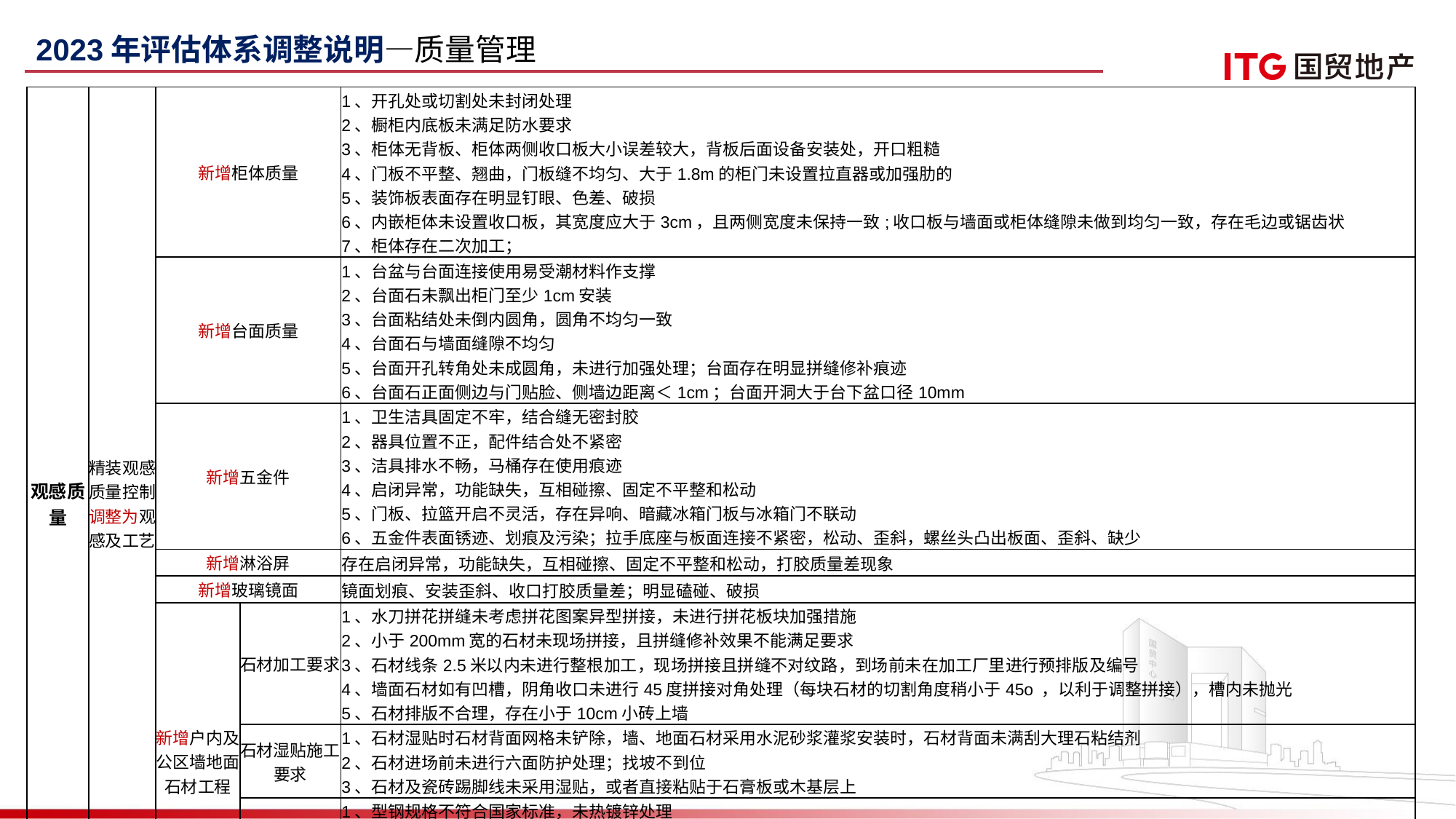

2023年评估体系调整说明—质量管理

| 观感质量 | 精装观感质量控制调整为观感及工艺 | 新增柜体质量 |  | 1、开孔处或切割处未封闭处理 2、橱柜内底板未满足防水要求 3、柜体无背板、柜体两侧收口板大小误差较大，背板后面设备安装处，开口粗糙 4、门板不平整、翘曲，门板缝不均匀、大于1.8m的柜门未设置拉直器或加强肋的 5、装饰板表面存在明显钉眼、色差、破损 6、内嵌柜体未设置收口板，其宽度应大于3cm，且两侧宽度未保持一致;收口板与墙面或柜体缝隙未做到均匀一致，存在毛边或锯齿状 7、柜体存在二次加工； |
| --- | --- | --- | --- | --- |
| 观感质量 | 精装观感质量控制调整为观感及工艺 | 新增台面质量 |  | 1、台盆与台面连接使用易受潮材料作支撑 2、台面石未飘出柜门至少1cm安装 3、台面粘结处未倒内圆角，圆角不均匀一致 4、台面石与墙面缝隙不均匀 5、台面开孔转角处未成圆角，未进行加强处理；台面存在明显拼缝修补痕迹 6、台面石正面侧边与门贴脸、侧墙边距离＜1cm；台面开洞大于台下盆口径10mm |
|  |  | 新增五金件 |  | 1、卫生洁具固定不牢，结合缝无密封胶 2、器具位置不正，配件结合处不紧密 3、洁具排水不畅，马桶存在使用痕迹 4、启闭异常，功能缺失，互相碰擦、固定不平整和松动 5、门板、拉篮开启不灵活，存在异响、暗藏冰箱门板与冰箱门不联动 6、五金件表面锈迹、划痕及污染；拉手底座与板面连接不紧密，松动、歪斜，螺丝头凸出板面、歪斜、缺少 |
|  |  | 新增淋浴屏 |  | 存在启闭异常，功能缺失，互相碰擦、固定不平整和松动，打胶质量差现象 |
|  |  | 新增玻璃镜面 |  | 镜面划痕、安装歪斜、收口打胶质量差；明显磕碰、破损 |
|  |  | 新增户内及公区墙地面石材工程 | 石材加工要求 | 1、水刀拼花拼缝未考虑拼花图案异型拼接，未进行拼花板块加强措施 2、小于200mm宽的石材未现场拼接，且拼缝修补效果不能满足要求 3、石材线条2.5米以内未进行整根加工，现场拼接且拼缝不对纹路，到场前未在加工厂里进行预排版及编号 4、墙面石材如有凹槽，阴角收口未进行45度拼接对角处理（每块石材的切割角度稍小于45o ，以利于调整拼接），槽内未抛光 5、石材排版不合理，存在小于10cm小砖上墙 |
|  |  |  | 石材湿贴施工要求 | 1、石材湿贴时石材背面网格未铲除，墙、地面石材采用水泥砂浆灌浆安装时，石材背面未满刮大理石粘结剂 2、石材进场前未进行六面防护处理；找坡不到位 3、石材及瓷砖踢脚线未采用湿贴，或者直接粘贴于石膏板或木基层上 |
|  |  |  | 干挂石材施工要求 | 1、型钢规格不符合国家标准，未热镀锌处理 2、钢架焊接部位未作二度以上防锈处理 3、不锈钢石材挂件钢号不为304 4、大理石背景线条及石材窗套线安装未采用镀锌钢架焊接作基层，石材与钢架连接不牢固，未使用AB胶粘接，不得采用木基层代替钢架施工，板材宽度大于800MM横向未设置3处挂件 |